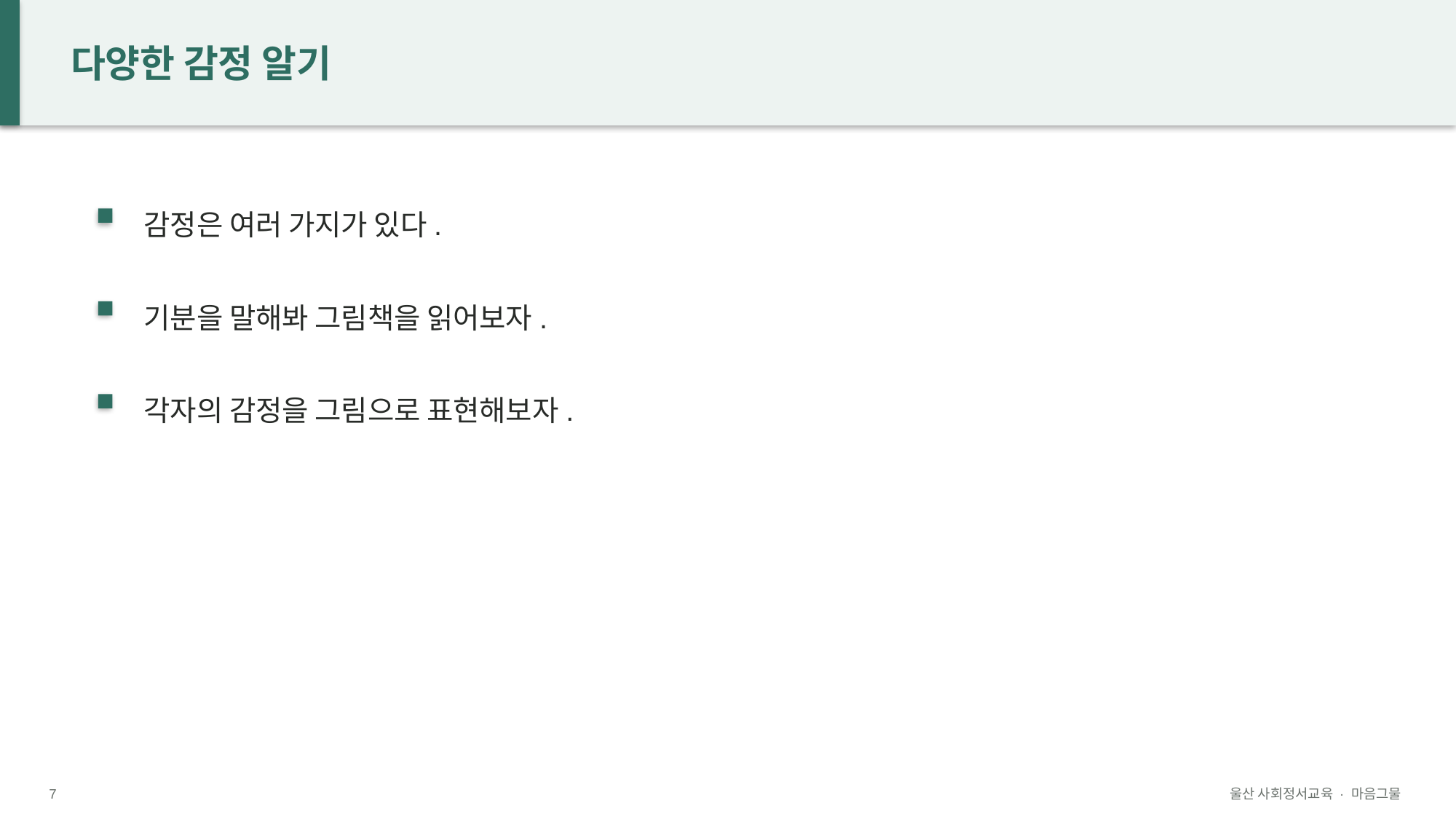

다양한 감정 알기
감정은 여러 가지가 있다.

기분을 말해봐 그림책을 읽어보자.

각자의 감정을 그림으로 표현해보자.

7
울산 사회정서교육 · 마음그물